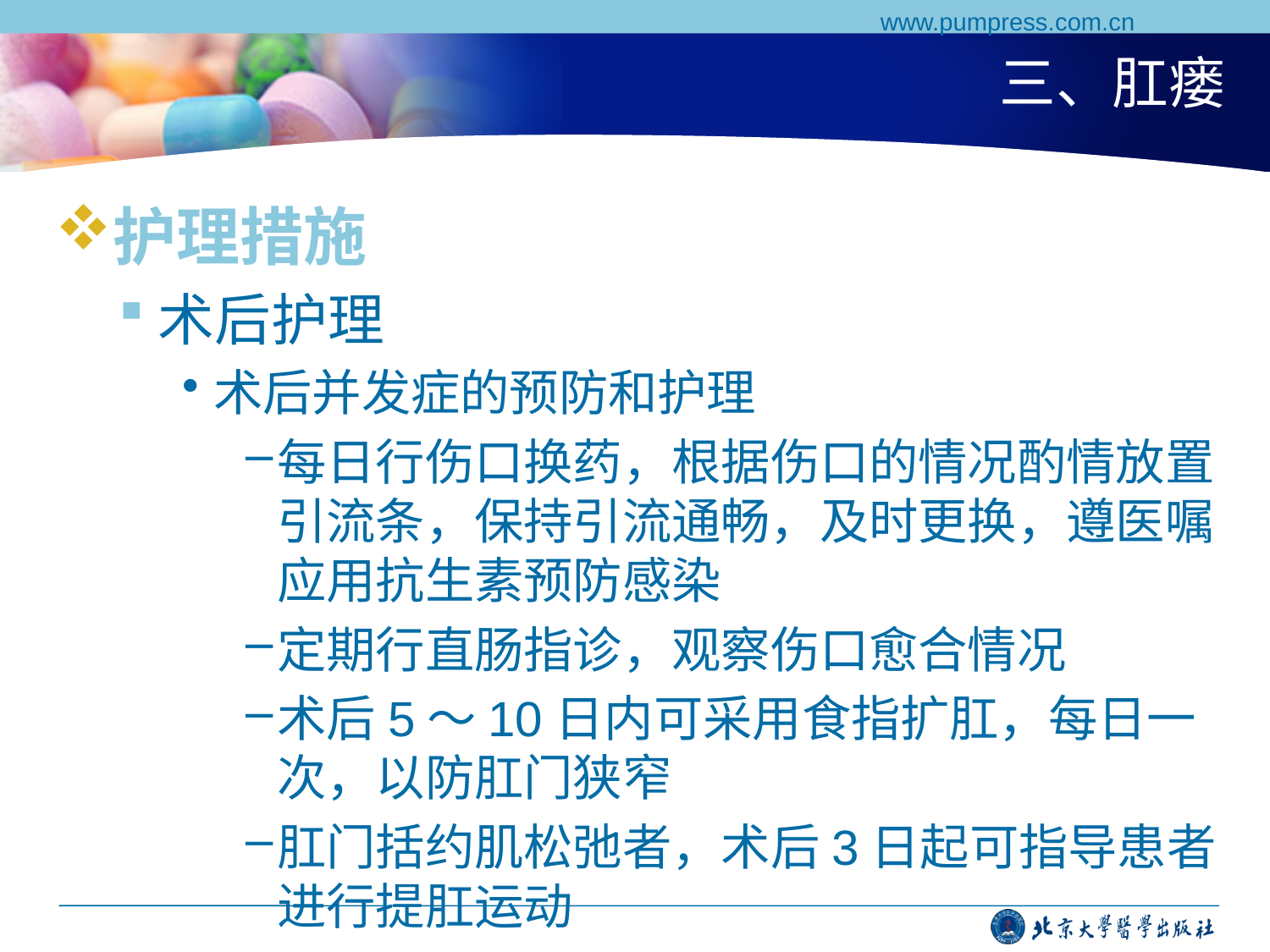

www.pumpress.com.cn
# 三、肛瘘
护理措施
术后护理
术后并发症的预防和护理
每日行伤口换药，根据伤口的情况酌情放置引流条，保持引流通畅，及时更换，遵医嘱应用抗生素预防感染
定期行直肠指诊，观察伤口愈合情况
术后5～10日内可采用食指扩肛，每日一次，以防肛门狭窄
肛门括约肌松弛者，术后3日起可指导患者进行提肛运动